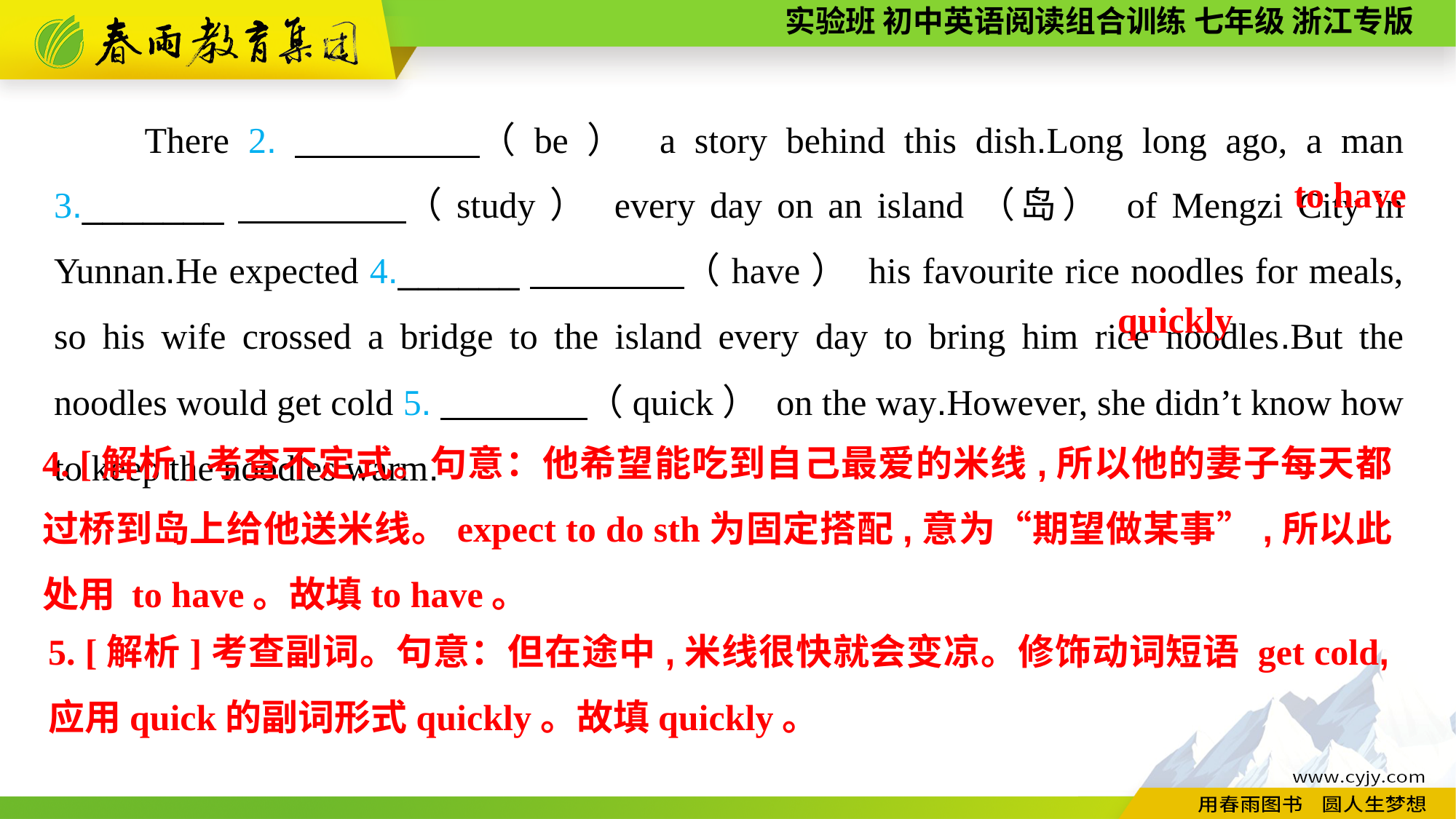

There 2.　　　　（be） a story behind this dish.Long long ago, a man 3._______　　　　（study） every day on an island（岛） of Mengzi City in Yunnan.He expected 4.______　　　　（have） his favourite rice noodles for meals, so his wife crossed a bridge to the island every day to bring him rice noodles.But the noodles would get cold 5.　　　　（quick） on the way.However, she didn’t know how to keep the noodles warm.
to have
quickly
4. [解析]考查不定式。句意：他希望能吃到自己最爱的米线,所以他的妻子每天都过桥到岛上给他送米线。expect to do sth为固定搭配,意为“期望做某事”,所以此处用 to have。故填to have。
5. [解析]考查副词。句意：但在途中,米线很快就会变凉。修饰动词短语 get cold,应用quick的副词形式quickly。故填quickly。